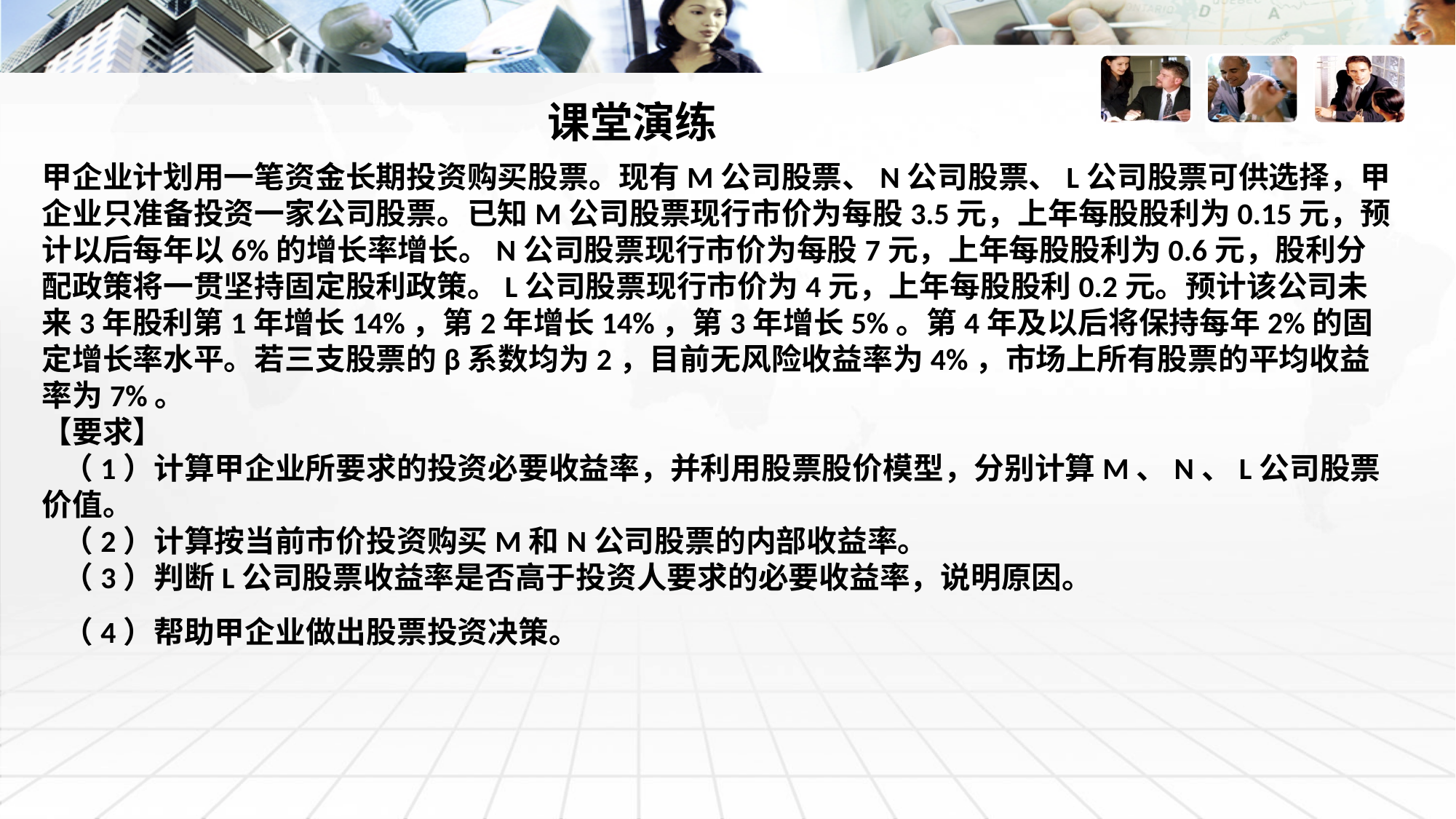

课堂演练
甲企业计划用一笔资金长期投资购买股票。现有M公司股票、N公司股票、L公司股票可供选择，甲企业只准备投资一家公司股票。已知M公司股票现行市价为每股3.5元，上年每股股利为0.15元，预计以后每年以6%的增长率增长。N公司股票现行市价为每股7元，上年每股股利为0.6元，股利分配政策将一贯坚持固定股利政策。L公司股票现行市价为4元，上年每股股利0.2元。预计该公司未来3年股利第1年增长14%，第2年增长14%，第3年增长5%。第4年及以后将保持每年2%的固定增长率水平。若三支股票的β系数均为2，目前无风险收益率为4%，市场上所有股票的平均收益率为7%。【要求】  （1）计算甲企业所要求的投资必要收益率，并利用股票股价模型，分别计算M、N、L公司股票价值。  （2）计算按当前市价投资购买M和N公司股票的内部收益率。  （3）判断L公司股票收益率是否高于投资人要求的必要收益率，说明原因。  （4）帮助甲企业做出股票投资决策。